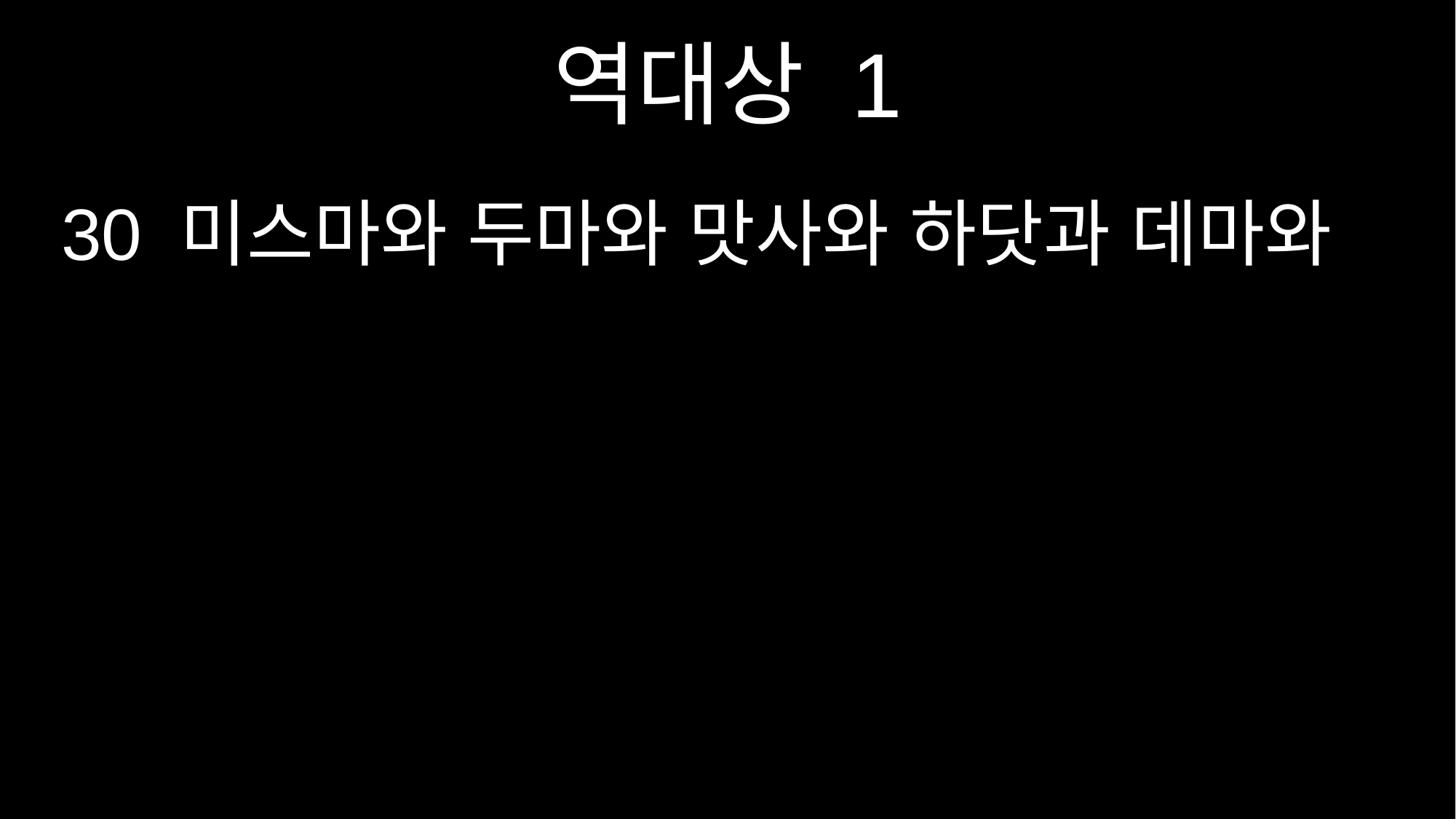

역대상 1
30 미스마와 두마와 맛사와 하닷과 데마와